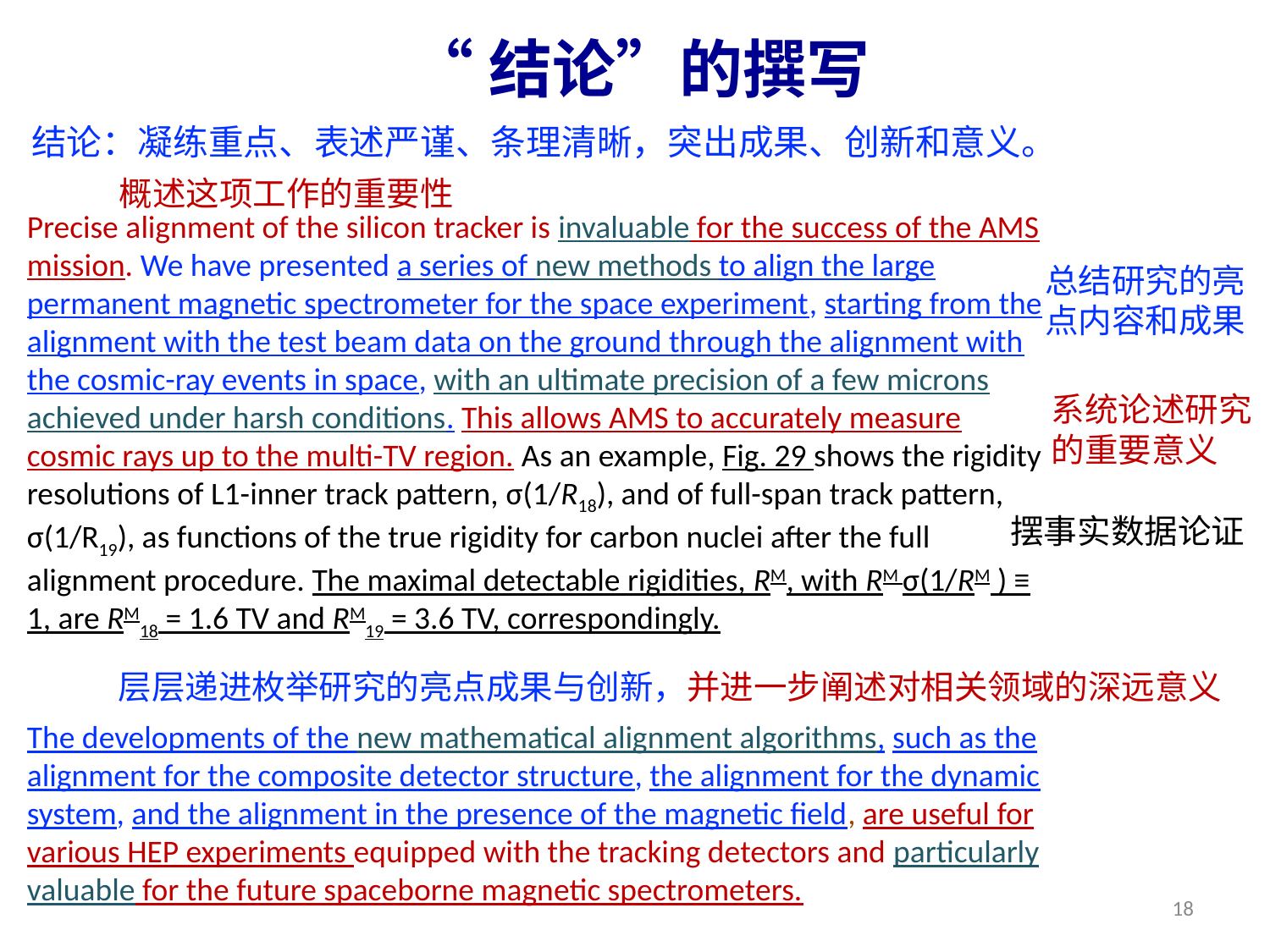

“结论”的撰写
结论：凝练重点、表述严谨、条理清晰，突出成果、创新和意义。
概述这项工作的重要性
Precise alignment of the silicon tracker is invaluable for the success of the AMS mission. We have presented a series of new methods to align the large permanent magnetic spectrometer for the space experiment, starting from the alignment with the test beam data on the ground through the alignment with the cosmic-ray events in space, with an ultimate precision of a few microns achieved under harsh conditions. This allows AMS to accurately measure cosmic rays up to the multi-TV region. As an example, Fig. 29 shows the rigidity resolutions of L1-inner track pattern, σ(1/R18), and of full-span track pattern, σ(1/R19), as functions of the true rigidity for carbon nuclei after the full alignment procedure. The maximal detectable rigidities, RM, with RM σ(1/RM ) ≡ 1, are RM18 = 1.6 TV and RM19 = 3.6 TV, correspondingly.

The developments of the new mathematical alignment algorithms, such as the alignment for the composite detector structure, the alignment for the dynamic system, and the alignment in the presence of the magnetic field, are useful for various HEP experiments equipped with the tracking detectors and particularly valuable for the future spaceborne magnetic spectrometers.
总结研究的亮点内容和成果
系统论述研究的重要意义

摆事实数据论证
层层递进枚举研究的亮点成果与创新，并进一步阐述对相关领域的深远意义

18

组织要点：叙事结构清晰、层次分明、逻辑严密、内容完整
2整体系统介绍→3-6参数与总体方法→6地面测试→7空间运行处理→准直结果